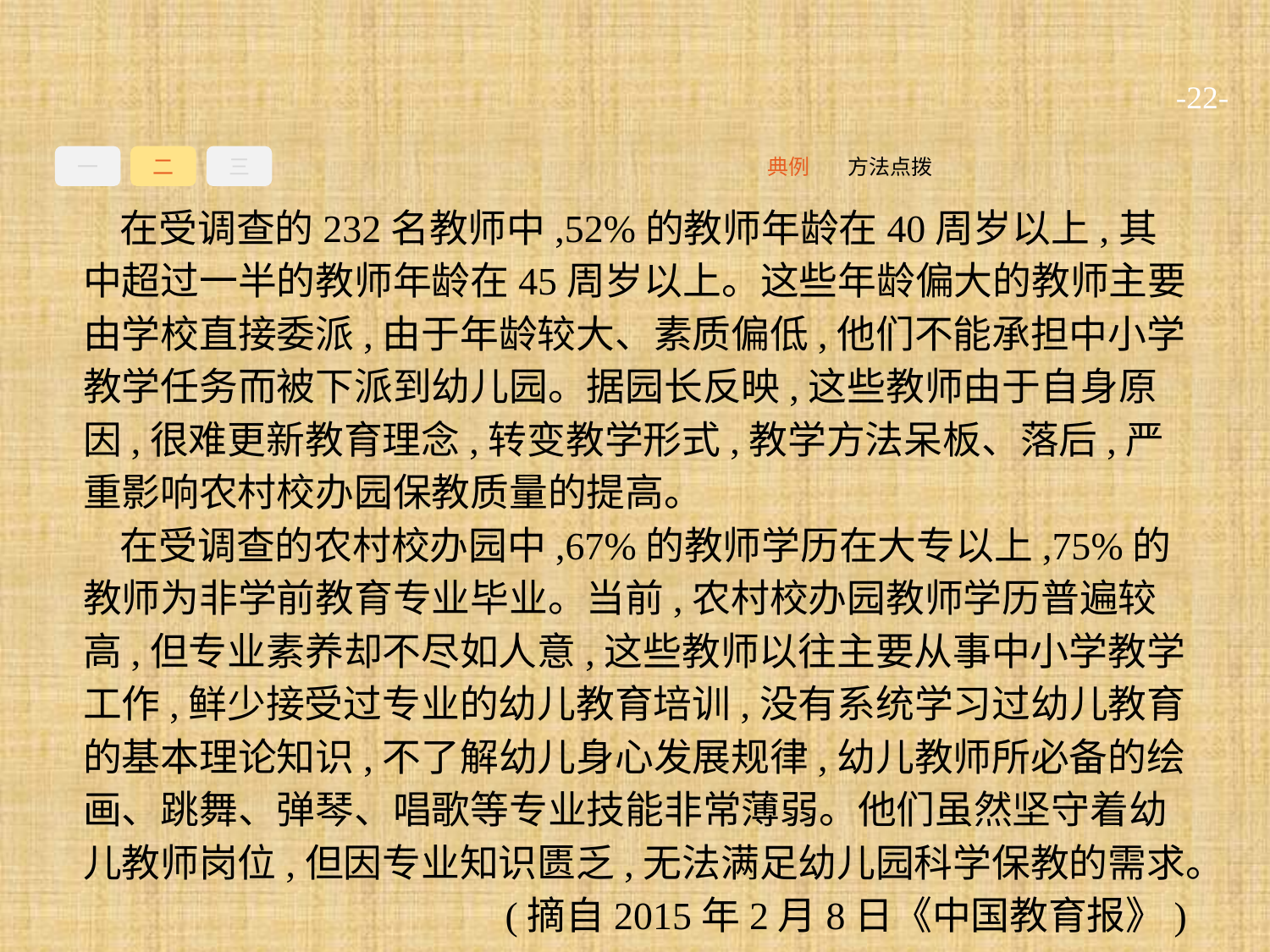

-22-
一
二
三
方法点拨
典例
在受调查的232名教师中,52%的教师年龄在40周岁以上,其中超过一半的教师年龄在45周岁以上。这些年龄偏大的教师主要由学校直接委派,由于年龄较大、素质偏低,他们不能承担中小学教学任务而被下派到幼儿园。据园长反映,这些教师由于自身原因,很难更新教育理念,转变教学形式,教学方法呆板、落后,严重影响农村校办园保教质量的提高。
在受调查的农村校办园中,67%的教师学历在大专以上,75%的教师为非学前教育专业毕业。当前,农村校办园教师学历普遍较高,但专业素养却不尽如人意,这些教师以往主要从事中小学教学工作,鲜少接受过专业的幼儿教育培训,没有系统学习过幼儿教育的基本理论知识,不了解幼儿身心发展规律,幼儿教师所必备的绘画、跳舞、弹琴、唱歌等专业技能非常薄弱。他们虽然坚守着幼儿教师岗位,但因专业知识匮乏,无法满足幼儿园科学保教的需求。
(摘自2015年2月8日《中国教育报》)